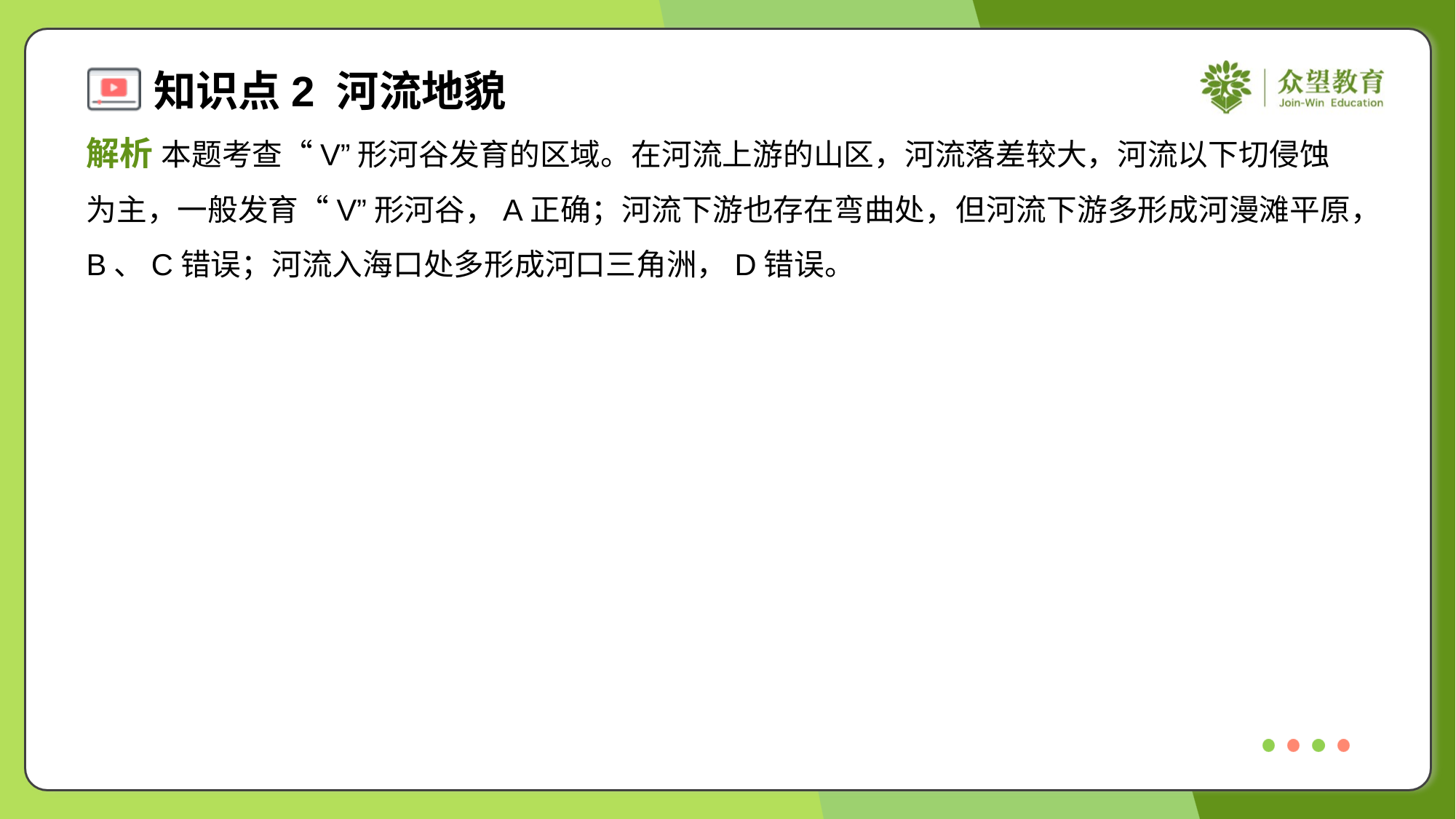

解析 本题考查“V”形河谷发育的区域。在河流上游的山区，河流落差较大，河流以下切侵蚀
为主，一般发育“V”形河谷，A正确；河流下游也存在弯曲处，但河流下游多形成河漫滩平原，
B、C错误；河流入海口处多形成河口三角洲，D错误。